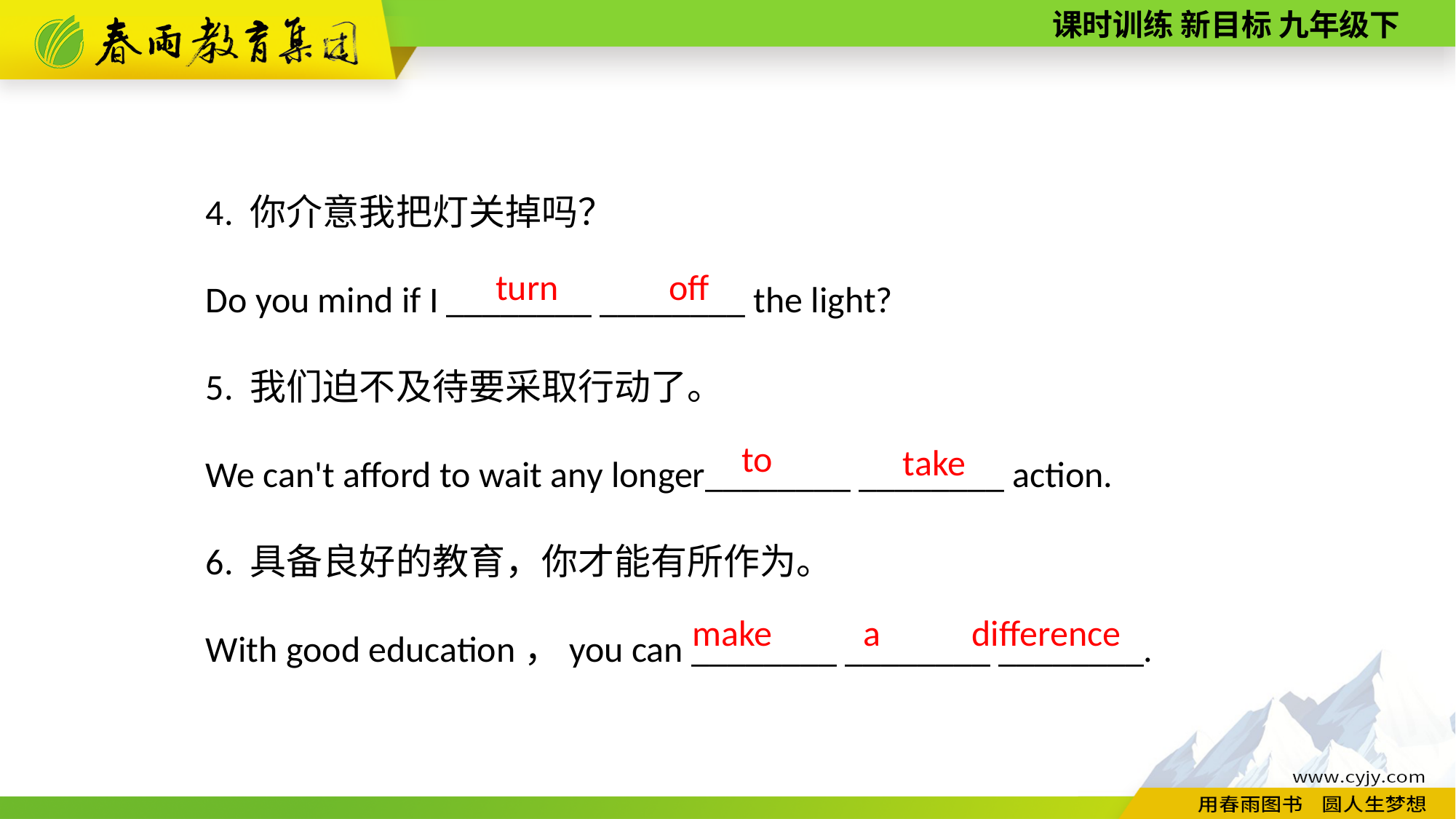

4. 你介意我把灯关掉吗？
Do you mind if I ________ ________ the light?
5. 我们迫不及待要采取行动了。
We can't afford to wait any longer________ ________ action.
6. 具备良好的教育，你才能有所作为。
With good education，you can ________ ________ ________.
off
turn
to
take
a
difference
make